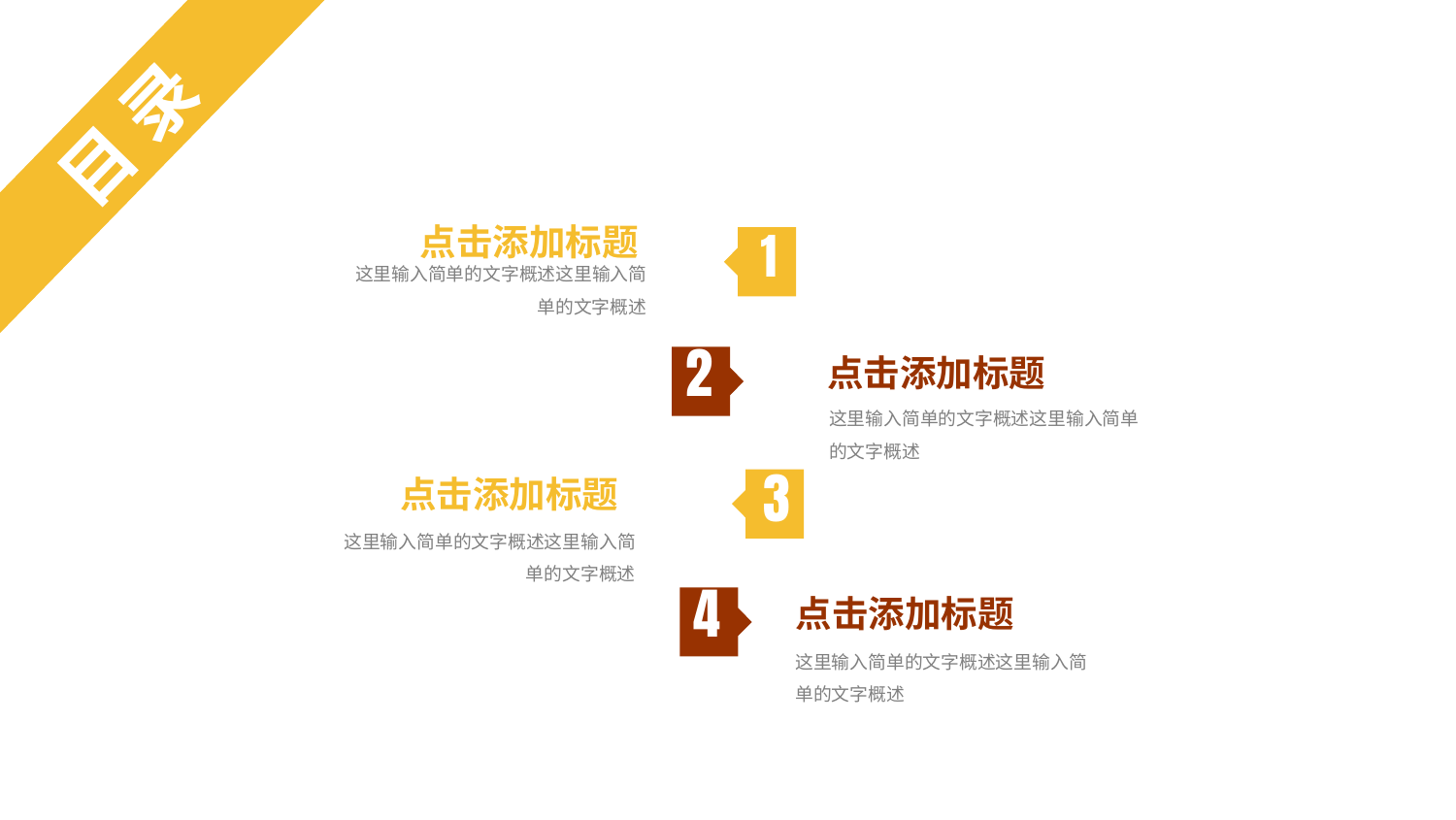

目 录
点击添加标题
1
这里输入简单的文字概述这里输入简单的文字概述
点击添加标题
2
这里输入简单的文字概述这里输入简单的文字概述
点击添加标题
3
这里输入简单的文字概述这里输入简单的文字概述
点击添加标题
4
这里输入简单的文字概述这里输入简单的文字概述